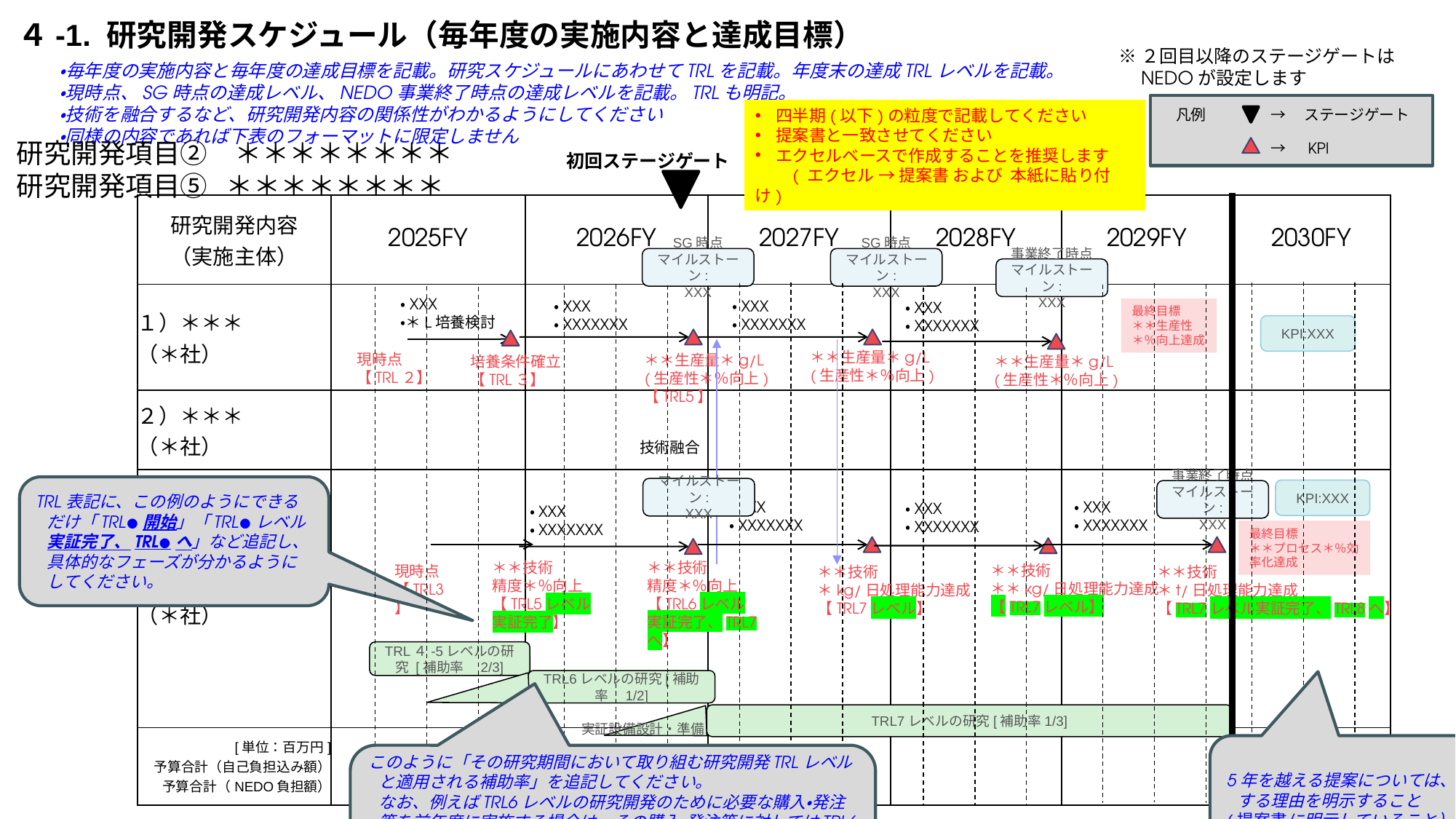

４-1. 研究開発スケジュール（毎年度の実施内容と達成目標）
※２回目以降のステージゲートは
　NEDOが設定します
・毎年度の実施内容と毎年度の達成目標を記載。研究スケジュールにあわせてTRLを記載。年度末の達成TRLレベルを記載。
・現時点、SG時点の達成レベル、NEDO事業終了時点の達成レベルを記載。TRLも明記。
・技術を融合するなど、研究開発内容の関係性がわかるようにしてください
・同様の内容であれば下表のフォーマットに限定しません

凡例
→　ステージゲート

→　KPI

四半期(以下)の粒度で記載してください
提案書と一致させてください
エクセルベースで作成することを推奨します
　　( エクセル → 提案書 および  本紙に貼り付け)
研究開発項目②　＊＊＊＊＊＊＊＊
研究開発項目⑤   ＊＊＊＊＊＊＊＊
初回ステージゲート

| 研究開発内容 （実施主体） | 2025FY | 2026FY | 2027FY | 2028FY | 2029FY | 2030FY |
| --- | --- | --- | --- | --- | --- | --- |
| １）＊＊＊ （＊社） |  |  |  |  |  |  |
| ２）＊＊＊ （＊社） |  |  |  |  |  |  |
| ３）＊＊＊ （＊社） |  |  |  |  |  |  |
| [単位：百万円] 予算合計（自己負担込み額） 予算合計（NEDO負担額） |  |  |  |  |  |  |
SG時点
マイルストーン:
XXX
SG時点
マイルストーン:
XXX
事業終了時点
マイルストーン:
XXX
・XXX
・＊L培養検討
・XXX
・XXXXXXX
・XXX
・XXXXXXX
・XXX
・XXXXXXX
最終目標
＊＊生産性＊％向上達成
KPI:XXX

＊＊生産量＊g/L
(生産性＊％向上)
現時点
【TRL２】
＊＊生産量＊g/L
(生産性＊％向上) 【TRL5】

培養条件確立
【TRL３】
＊＊生産量＊g/L
(生産性＊％向上)
技術融合
TRL表記に、この例のようにできるだけ「TRL●開始」「TRL●レベル実証完了、TRL●へ」など追記し、具体的なフェーズが分かるようにしてください。
マイルストーン:
XXX
KPI:XXX
事業終了時点
マイルストーン:
XXX
・XXX
・XXXXXXX
・XXX
・XXXXXXX
・XXX
・XXXXXXX
・XXX
・XXXXXXX
最終目標
＊＊プロセス＊％効率化達成

＊＊技術
精度＊％向上
【TRL6レベル
実証完了、TRL7へ】
＊＊技術
精度＊％向上
【TRL5レベル
実証完了】
＊＊技術
＊＊kg/日処理能力達成
【TRL7レベル】
現時点
【TRL3】
＊＊技術
＊kg/日処理能力達成
【TRL7レベル】
＊＊技術
＊t/日処理能力達成
【TRL7レベル実証完了、TRL8へ】
TRL４-5レベルの研究 [補助率　2/3]
TRL6レベルの研究[補助率　1/2]

TRL7レベルの研究[補助率1/3]

実証設備設計・準備
5年を越える提案については、延長する理由を明示すること
(提案書に明示していること）
このように「その研究期間において取り組む研究開発TRLレベルと適用される補助率」を追記してください。
なお、例えばTRL6レベルの研究開発のために必要な購入・発注等を前年度に実施する場合は、その購入・発注等に対してはTRL6レベルの補助率が適用になります。そのような前倒しの購入・発注等がある場合には本例のように前年度に　　　を伸ばしてください。

33